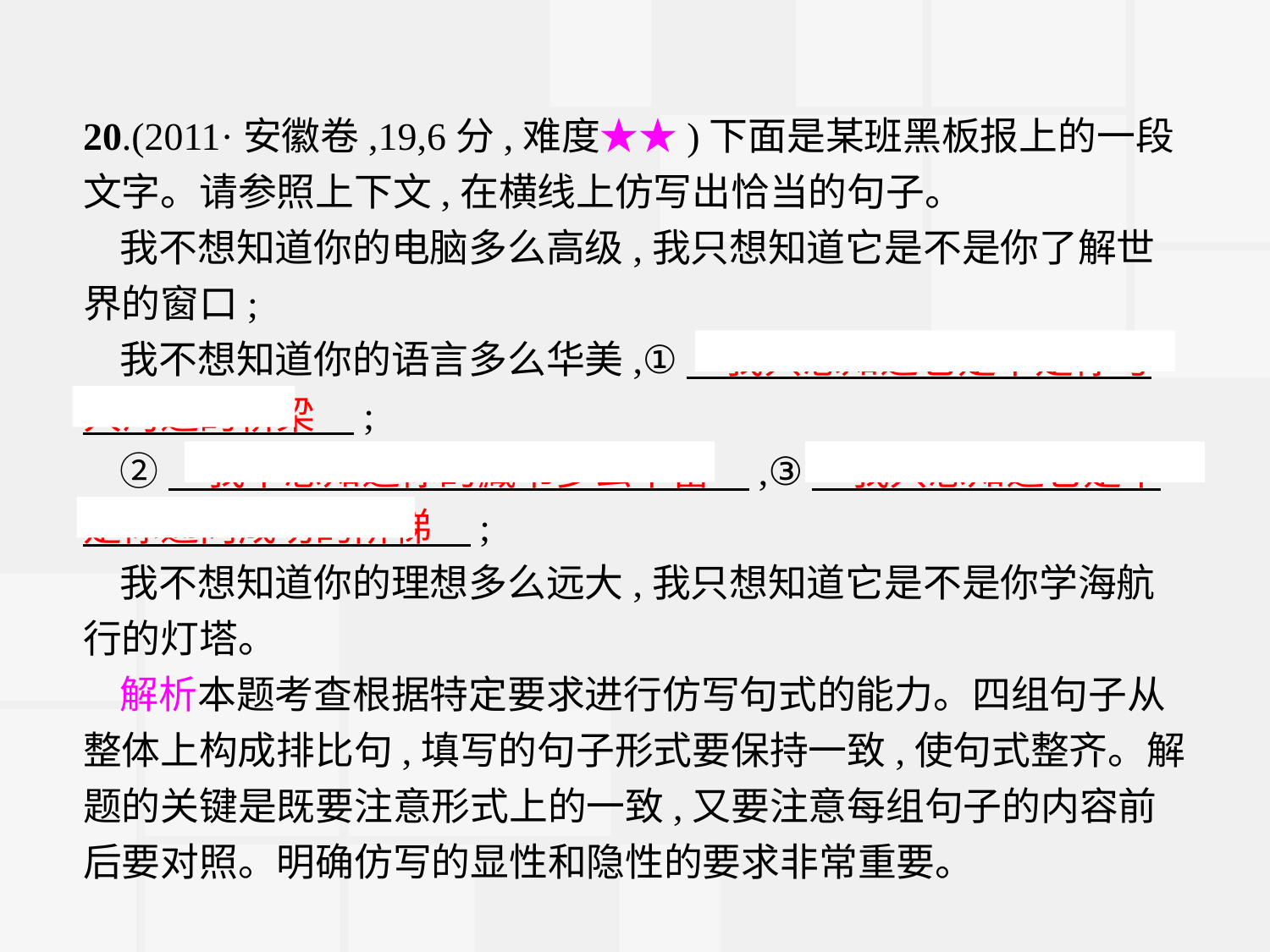

20.(2011·安徽卷,19,6分,难度★★)下面是某班黑板报上的一段文字。请参照上下文,在横线上仿写出恰当的句子。
我不想知道你的电脑多么高级,我只想知道它是不是你了解世界的窗口;
我不想知道你的语言多么华美,①　我只想知道它是不是你与人沟通的桥梁　;
②　我不想知道你的藏书多么丰富　,③　我只想知道它是不是你通向成功的阶梯　;
我不想知道你的理想多么远大,我只想知道它是不是你学海航行的灯塔。
解析本题考查根据特定要求进行仿写句式的能力。四组句子从整体上构成排比句,填写的句子形式要保持一致,使句式整齐。解题的关键是既要注意形式上的一致,又要注意每组句子的内容前后要对照。明确仿写的显性和隐性的要求非常重要。